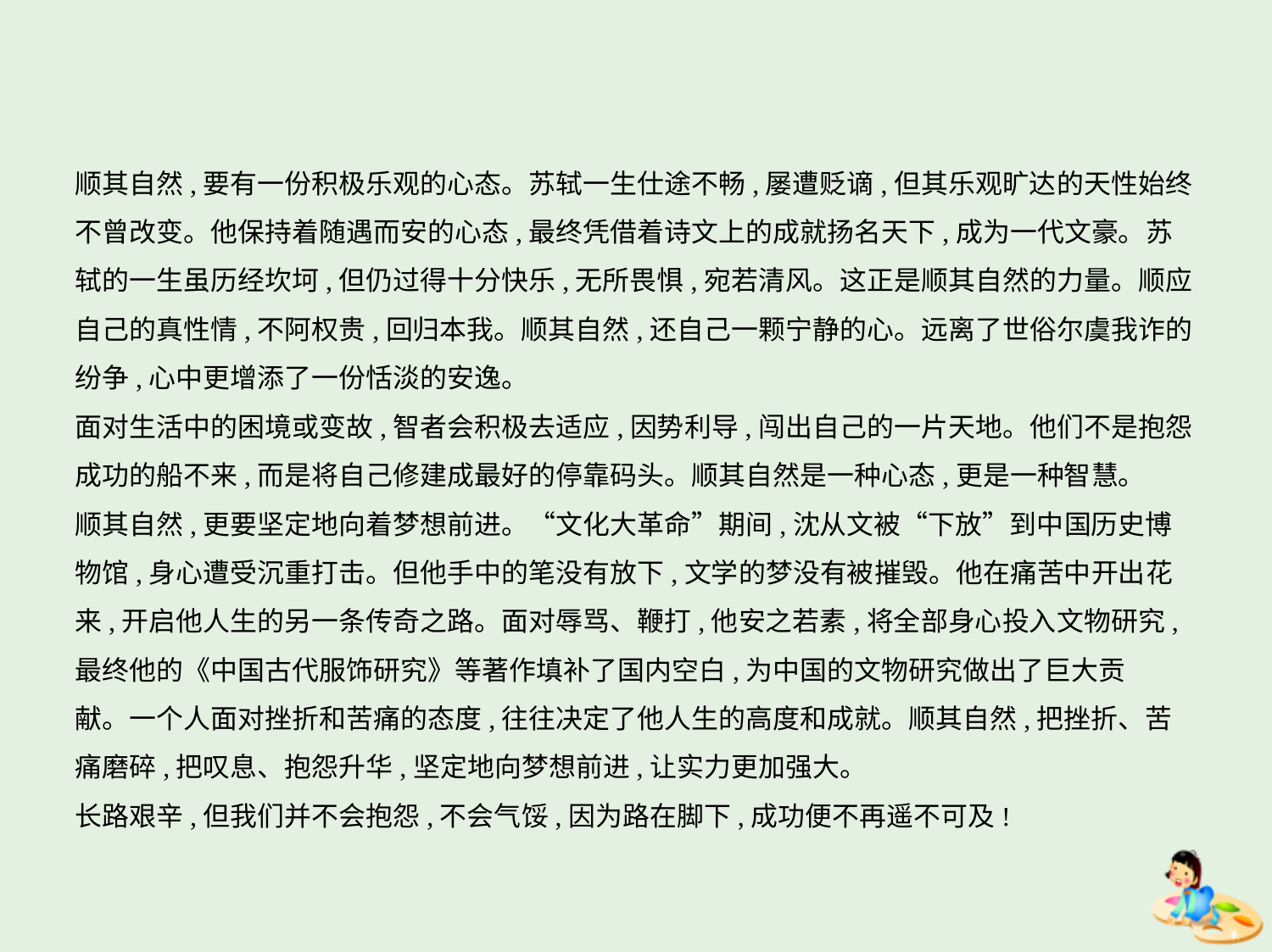

顺其自然,要有一份积极乐观的心态。苏轼一生仕途不畅,屡遭贬谪,但其乐观旷达的天性始终
不曾改变。他保持着随遇而安的心态,最终凭借着诗文上的成就扬名天下,成为一代文豪。苏
轼的一生虽历经坎坷,但仍过得十分快乐,无所畏惧,宛若清风。这正是顺其自然的力量。顺应
自己的真性情,不阿权贵,回归本我。顺其自然,还自己一颗宁静的心。远离了世俗尔虞我诈的
纷争,心中更增添了一份恬淡的安逸。
面对生活中的困境或变故,智者会积极去适应,因势利导,闯出自己的一片天地。他们不是抱怨
成功的船不来,而是将自己修建成最好的停靠码头。顺其自然是一种心态,更是一种智慧。
顺其自然,更要坚定地向着梦想前进。“文化大革命”期间,沈从文被“下放”到中国历史博
物馆,身心遭受沉重打击。但他手中的笔没有放下,文学的梦没有被摧毁。他在痛苦中开出花
来,开启他人生的另一条传奇之路。面对辱骂、鞭打,他安之若素,将全部身心投入文物研究,
最终他的《中国古代服饰研究》等著作填补了国内空白,为中国的文物研究做出了巨大贡
献。一个人面对挫折和苦痛的态度,往往决定了他人生的高度和成就。顺其自然,把挫折、苦
痛磨碎,把叹息、抱怨升华,坚定地向梦想前进,让实力更加强大。
长路艰辛,但我们并不会抱怨,不会气馁,因为路在脚下,成功便不再遥不可及!